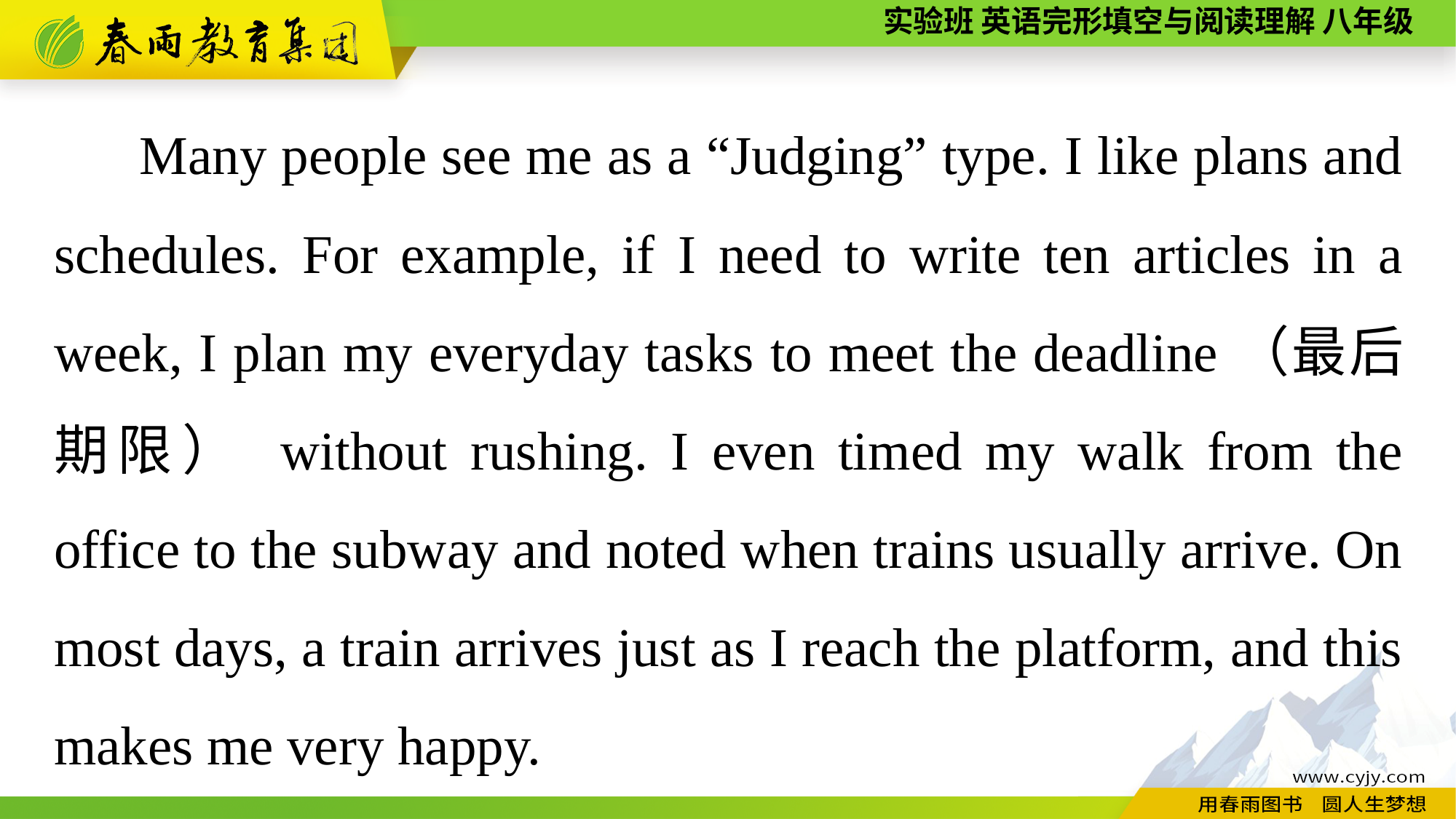

Many people see me as a “Judging” type. I like plans and schedules. For example, if I need to write ten articles in a week, I plan my everyday tasks to meet the deadline（最后期限） without rushing. I even timed my walk from the office to the subway and noted when trains usually arrive. On most days, a train arrives just as I reach the platform, and this makes me very happy.